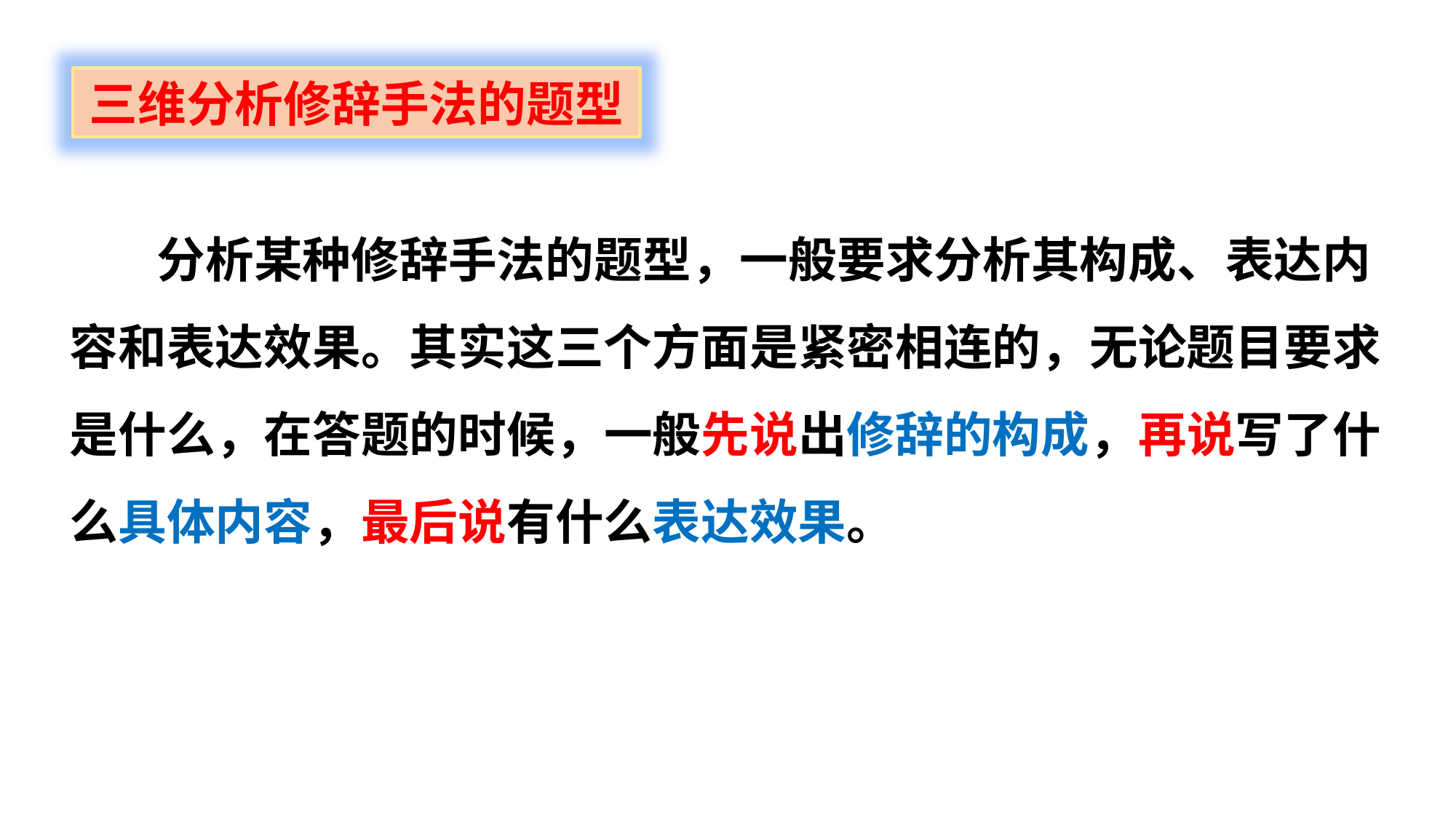

三维分析修辞手法的题型
        分析某种修辞手法的题型，一般要求分析其构成、表达内容和表达效果。其实这三个方面是紧密相连的，无论题目要求是什么，在答题的时候，一般先说出修辞的构成，再说写了什么具体内容，最后说有什么表达效果。